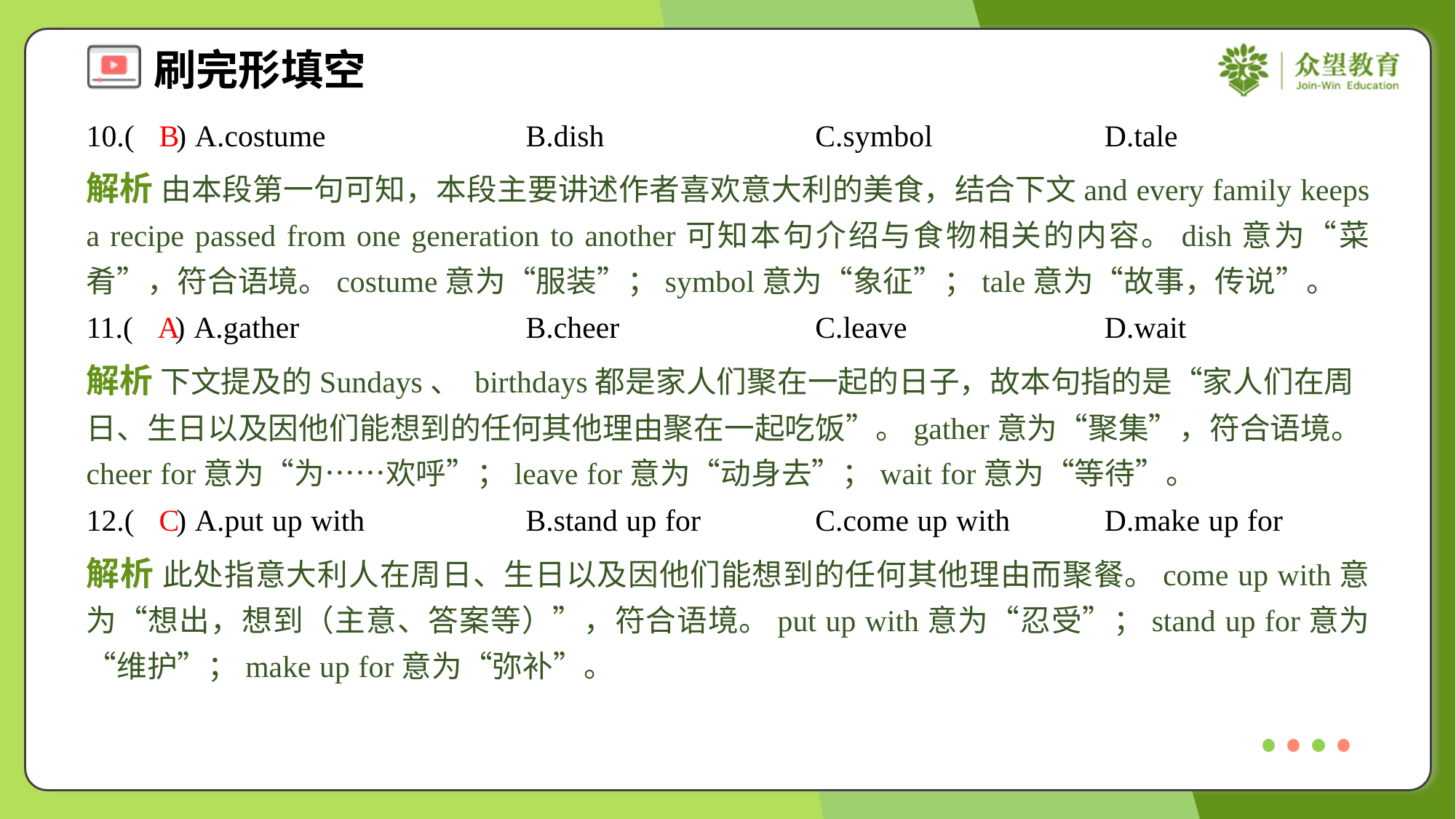

10.(     ) A.costume	B.dish	C.symbol	D.tale
B
解析 由本段第一句可知，本段主要讲述作者喜欢意大利的美食，结合下文and every family keeps a recipe passed from one generation to another可知本句介绍与食物相关的内容。dish意为“菜肴”，符合语境。costume意为“服装”；symbol意为“象征”；tale意为“故事，传说”。
11.(     ) A.gather	B.cheer	C.leave	D.wait
A
解析 下文提及的Sundays、 birthdays都是家人们聚在一起的日子，故本句指的是“家人们在周日、生日以及因他们能想到的任何其他理由聚在一起吃饭”。gather意为“聚集”，符合语境。cheer for意为“为……欢呼”；leave for意为“动身去”；wait for意为“等待”。
12.(     ) A.put up with	B.stand up for	C.come up with	D.make up for
C
解析 此处指意大利人在周日、生日以及因他们能想到的任何其他理由而聚餐。come up with意为“想出，想到（主意、答案等）”，符合语境。put up with意为“忍受”；stand up for意为“维护”；make up for意为“弥补”。